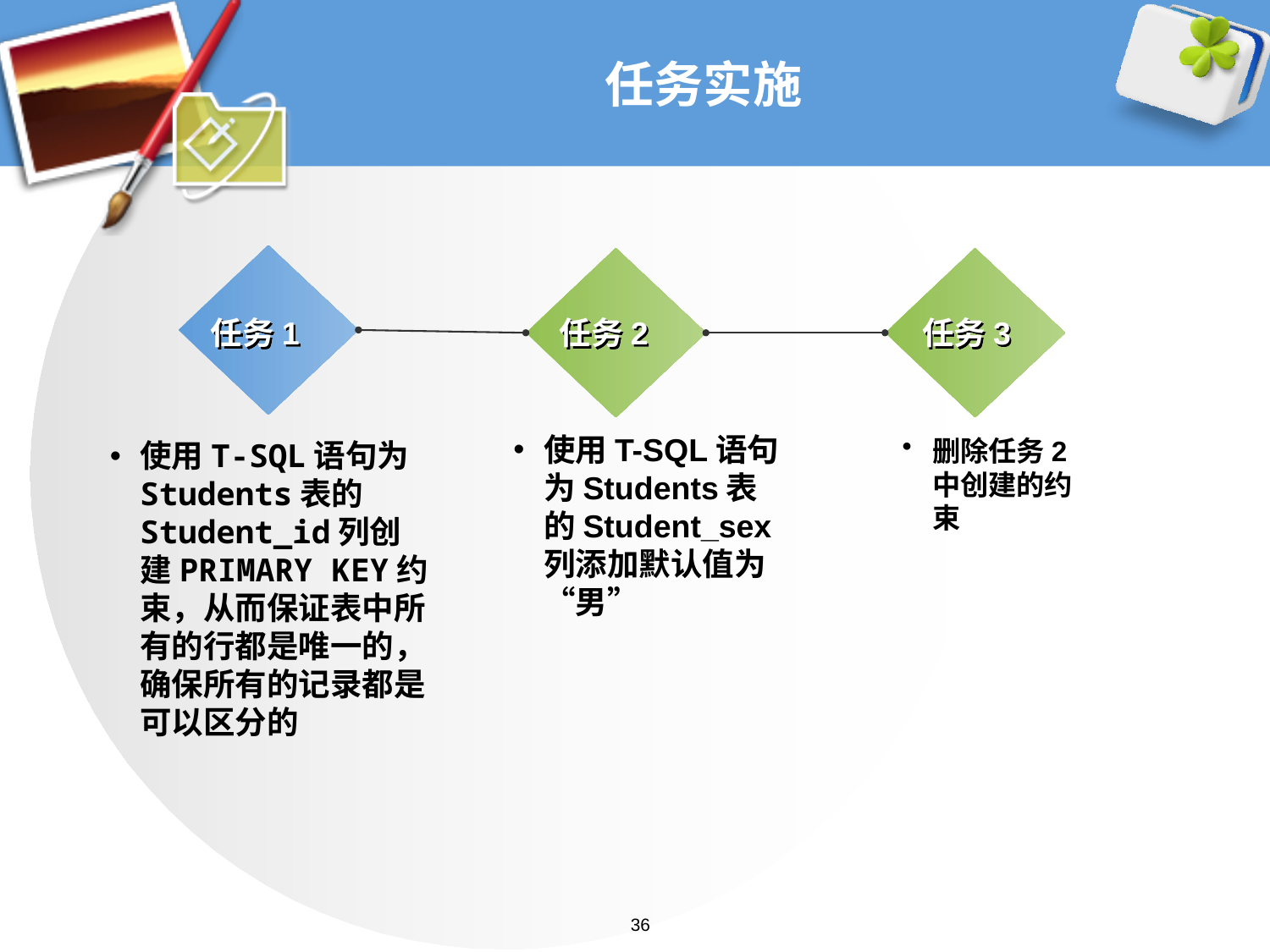

# 任务实施

任务1
任务2
任务3
使用T-SQL语句为Students表的Student_sex列添加默认值为“男”
删除任务2中创建的约束
使用T-SQL语句为Students表的Student_id列创建PRIMARY KEY约束，从而保证表中所有的行都是唯一的，确保所有的记录都是可以区分的
36